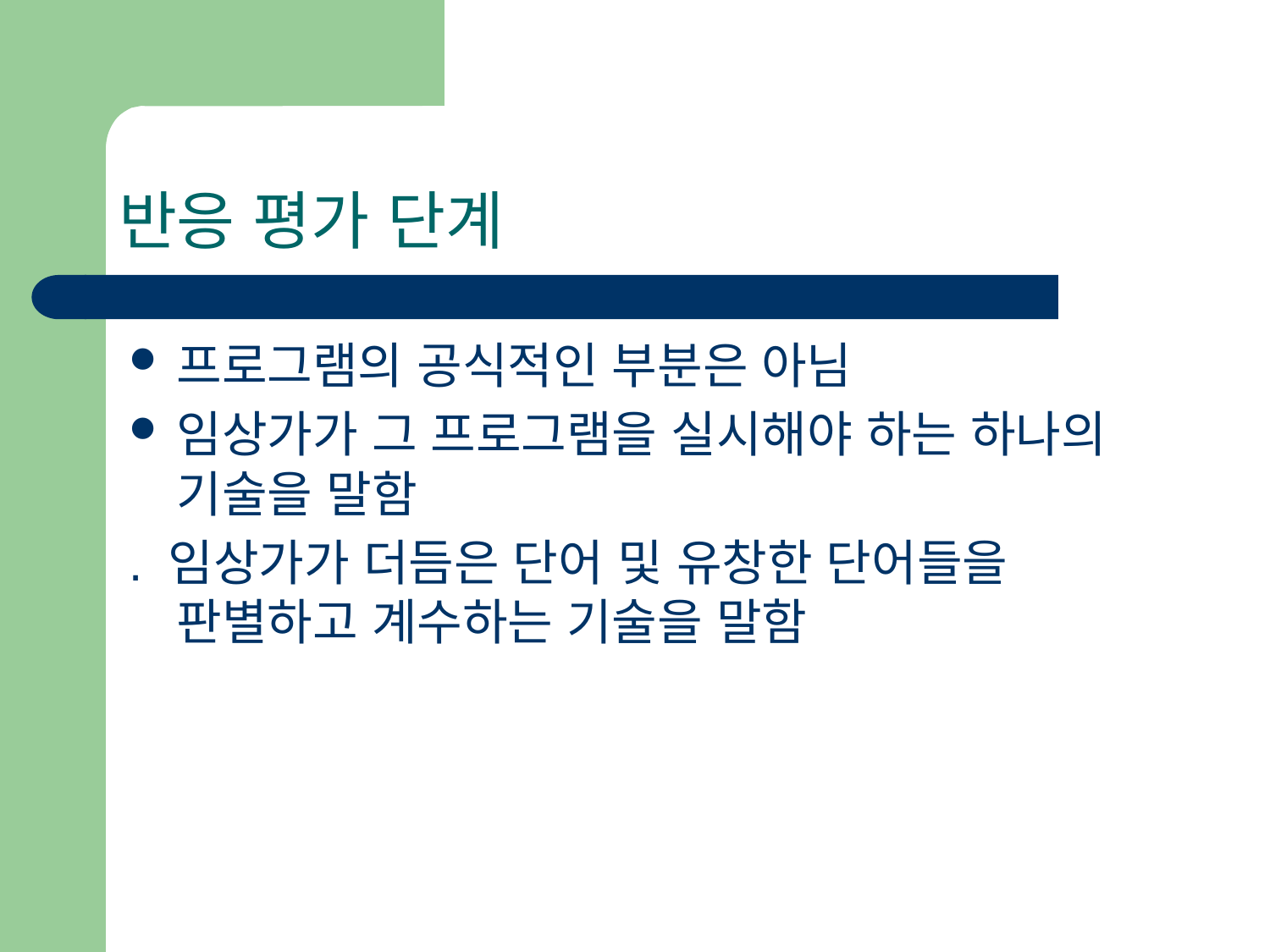

# 반응 평가 단계
프로그램의 공식적인 부분은 아님
임상가가 그 프로그램을 실시해야 하는 하나의 기술을 말함
. 임상가가 더듬은 단어 및 유창한 단어들을 판별하고 계수하는 기술을 말함